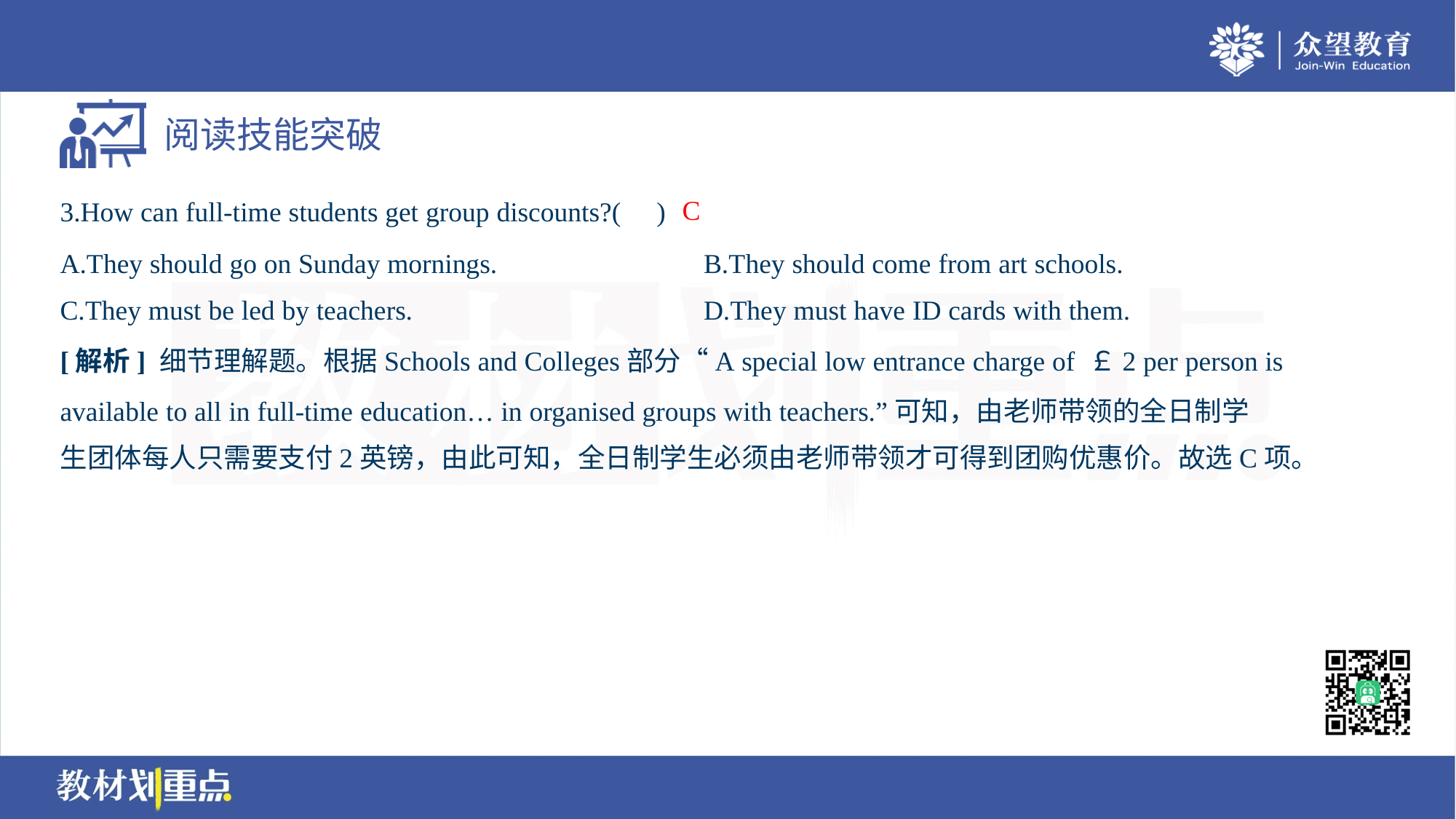

C
3.How can full-time students get group discounts?(     )
A.They should go on Sunday mornings.	B.They should come from art schools.
C.They must be led by teachers.	D.They must have ID cards with them.
[解析] 细节理解题。根据Schools and Colleges部分“A special low entrance charge of ￡2 per person is
available to all in full-time education… in organised groups with teachers.”可知，由老师带领的全日制学
生团体每人只需要支付2英镑，由此可知，全日制学生必须由老师带领才可得到团购优惠价。故选C项。